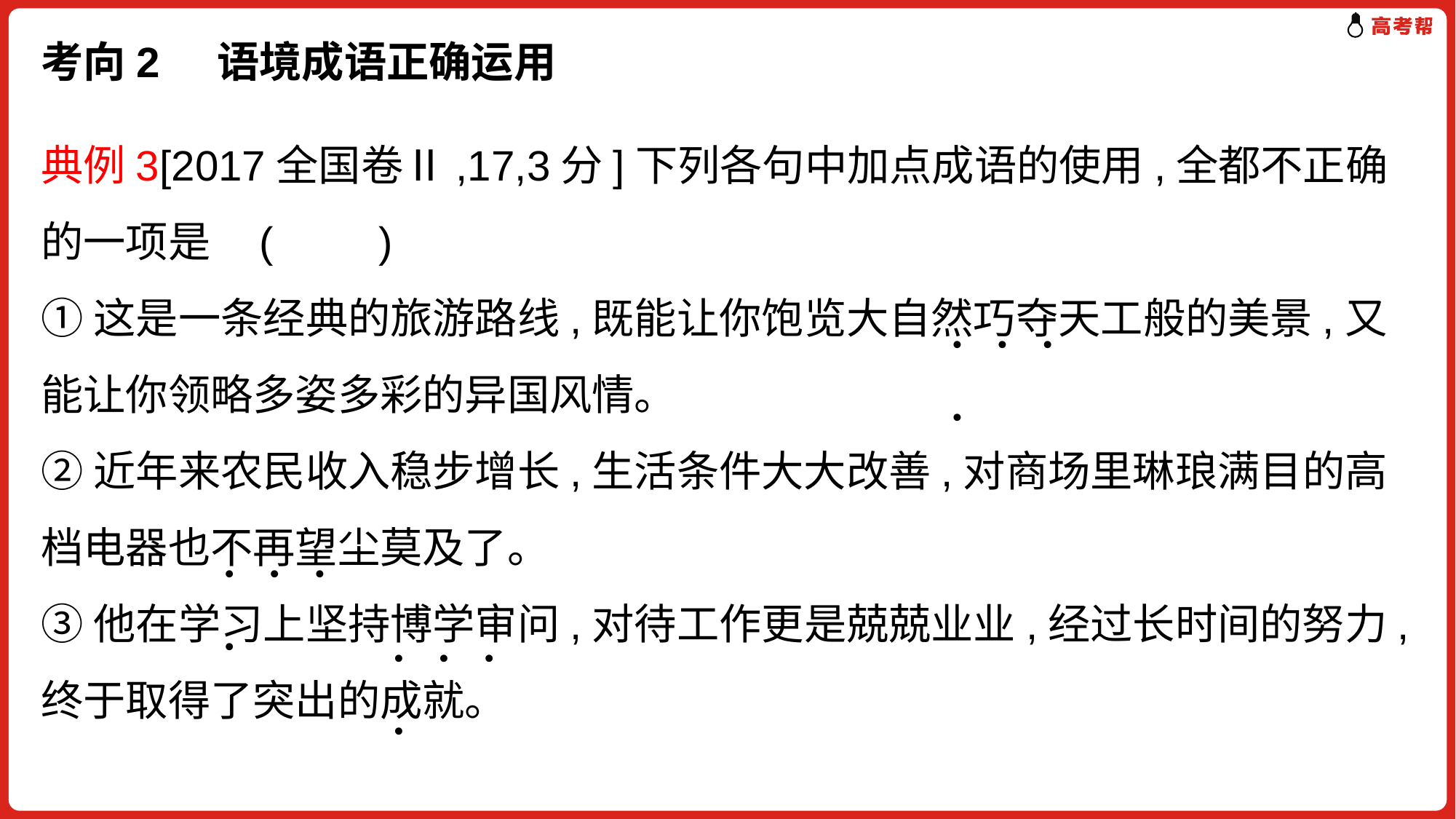

# 考向2    语境成语正确运用
典例3[2017全国卷Ⅱ,17,3分]下列各句中加点成语的使用,全都不正确的一项是	(　　)
①这是一条经典的旅游路线,既能让你饱览大自然巧夺天工般的美景,又能让你领略多姿多彩的异国风情。
②近年来农民收入稳步增长,生活条件大大改善,对商场里琳琅满目的高档电器也不再望尘莫及了。
③他在学习上坚持博学审问,对待工作更是兢兢业业,经过长时间的努力,终于取得了突出的成就。

.  .  .  .
.  .  .  .
.  .  .  .